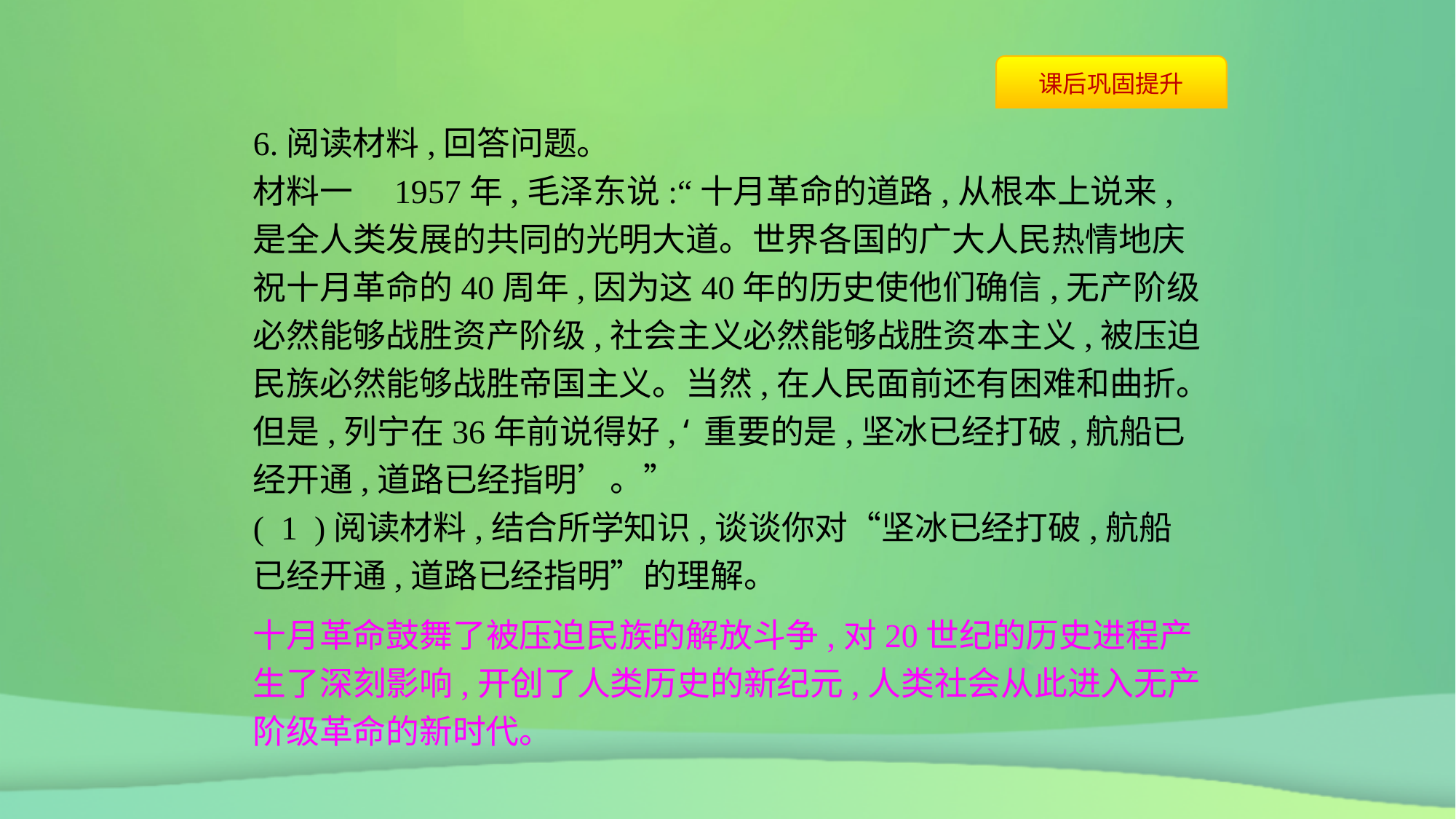

6.阅读材料,回答问题。
材料一　1957年,毛泽东说:“十月革命的道路,从根本上说来,是全人类发展的共同的光明大道。世界各国的广大人民热情地庆祝十月革命的40周年,因为这40年的历史使他们确信,无产阶级必然能够战胜资产阶级,社会主义必然能够战胜资本主义,被压迫民族必然能够战胜帝国主义。当然,在人民面前还有困难和曲折。但是,列宁在36年前说得好,‘重要的是,坚冰已经打破,航船已经开通,道路已经指明’。”
(  1  )阅读材料,结合所学知识,谈谈你对“坚冰已经打破,航船已经开通,道路已经指明”的理解。
十月革命鼓舞了被压迫民族的解放斗争,对20世纪的历史进程产生了深刻影响,开创了人类历史的新纪元,人类社会从此进入无产阶级革命的新时代。